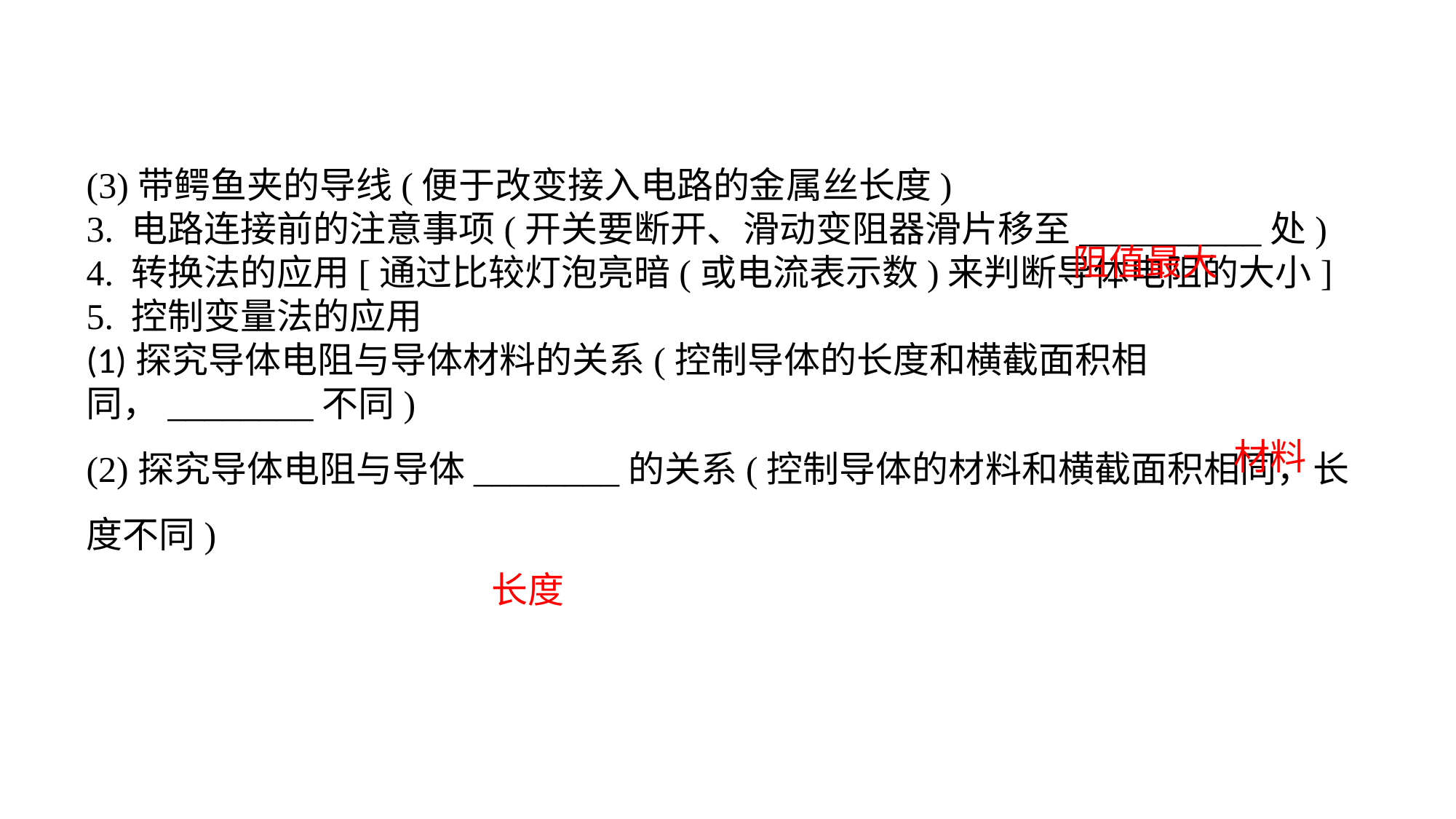

(3)带鳄鱼夹的导线(便于改变接入电路的金属丝长度)3. 电路连接前的注意事项(开关要断开、滑动变阻器滑片移至__________处)4. 转换法的应用[通过比较灯泡亮暗(或电流表示数)来判断导体电阻的大小]5. 控制变量法的应用(1)探究导体电阻与导体材料的关系(控制导体的长度和横截面积相同，________不同)(2)探究导体电阻与导体________的关系(控制导体的材料和横截面积相同，长度不同)
阻值最大
材料
长度